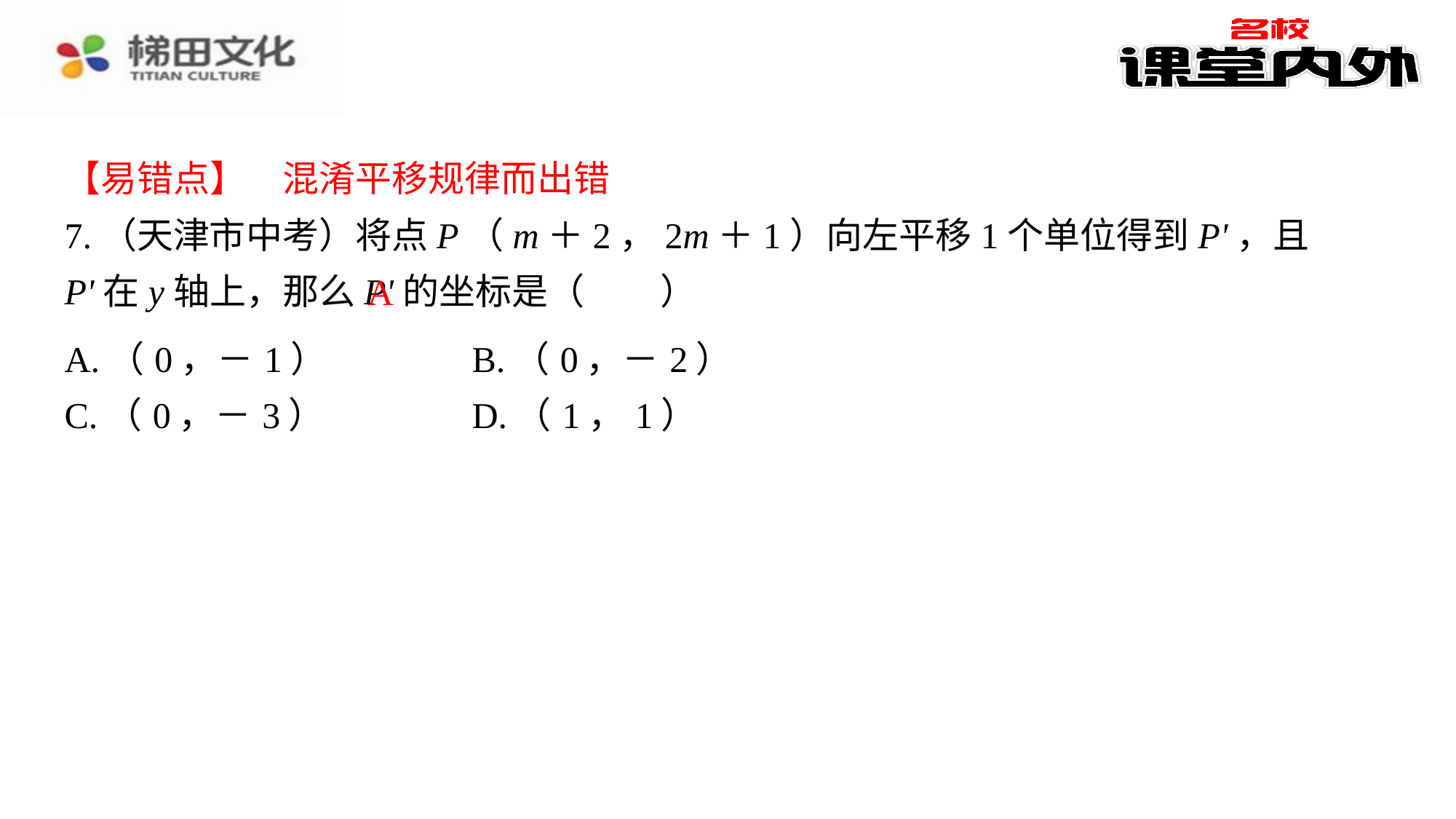

【易错点】　混淆平移规律而出错
7.（天津市中考）将点P（m＋2，2m＋1）向左平移1个单位得到P'，且P'在y轴上，那么P'的坐标是（　A　）
A
| A.（0，－1） | B.（0，－2） |
| --- | --- |
| C.（0，－3） | D.（1，1） |